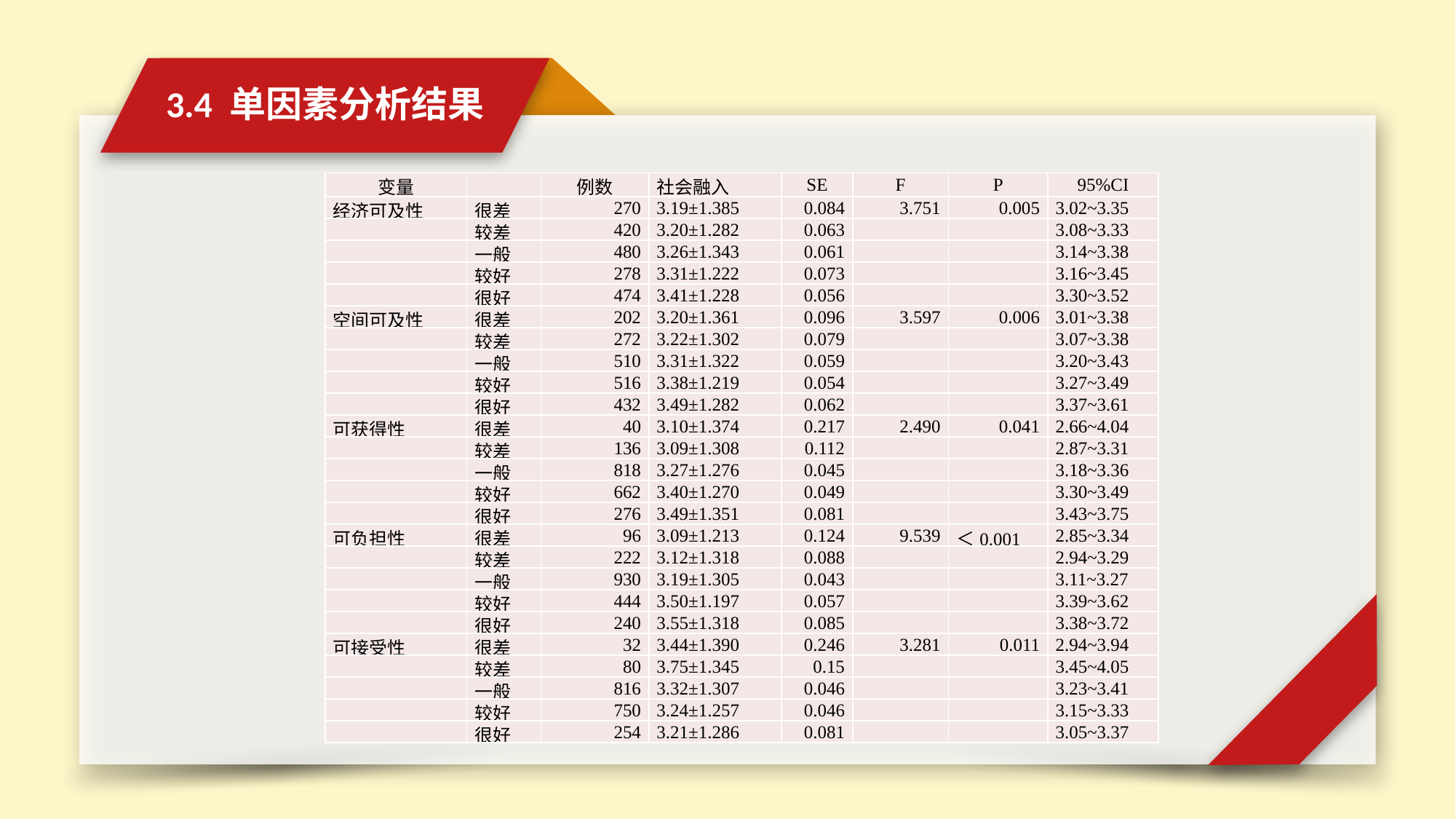

3.4 单因素分析结果

| 变量 |  | 例数 | 社会融入 | SE | F | P | 95%CI |
| --- | --- | --- | --- | --- | --- | --- | --- |
| 经济可及性 | 很差 | 270 | 3.19±1.385 | 0.084 | 3.751 | 0.005 | 3.02~3.35 |
|  | 较差 | 420 | 3.20±1.282 | 0.063 |  |  | 3.08~3.33 |
|  | 一般 | 480 | 3.26±1.343 | 0.061 |  |  | 3.14~3.38 |
|  | 较好 | 278 | 3.31±1.222 | 0.073 |  |  | 3.16~3.45 |
|  | 很好 | 474 | 3.41±1.228 | 0.056 |  |  | 3.30~3.52 |
| 空间可及性 | 很差 | 202 | 3.20±1.361 | 0.096 | 3.597 | 0.006 | 3.01~3.38 |
|  | 较差 | 272 | 3.22±1.302 | 0.079 |  |  | 3.07~3.38 |
|  | 一般 | 510 | 3.31±1.322 | 0.059 |  |  | 3.20~3.43 |
|  | 较好 | 516 | 3.38±1.219 | 0.054 |  |  | 3.27~3.49 |
|  | 很好 | 432 | 3.49±1.282 | 0.062 |  |  | 3.37~3.61 |
| 可获得性 | 很差 | 40 | 3.10±1.374 | 0.217 | 2.490 | 0.041 | 2.66~4.04 |
|  | 较差 | 136 | 3.09±1.308 | 0.112 |  |  | 2.87~3.31 |
|  | 一般 | 818 | 3.27±1.276 | 0.045 |  |  | 3.18~3.36 |
|  | 较好 | 662 | 3.40±1.270 | 0.049 |  |  | 3.30~3.49 |
|  | 很好 | 276 | 3.49±1.351 | 0.081 |  |  | 3.43~3.75 |
| 可负担性 | 很差 | 96 | 3.09±1.213 | 0.124 | 9.539 | ＜0.001 | 2.85~3.34 |
|  | 较差 | 222 | 3.12±1.318 | 0.088 |  |  | 2.94~3.29 |
|  | 一般 | 930 | 3.19±1.305 | 0.043 |  |  | 3.11~3.27 |
|  | 较好 | 444 | 3.50±1.197 | 0.057 |  |  | 3.39~3.62 |
|  | 很好 | 240 | 3.55±1.318 | 0.085 |  |  | 3.38~3.72 |
| 可接受性 | 很差 | 32 | 3.44±1.390 | 0.246 | 3.281 | 0.011 | 2.94~3.94 |
|  | 较差 | 80 | 3.75±1.345 | 0.15 |  |  | 3.45~4.05 |
|  | 一般 | 816 | 3.32±1.307 | 0.046 |  |  | 3.23~3.41 |
|  | 较好 | 750 | 3.24±1.257 | 0.046 |  |  | 3.15~3.33 |
|  | 很好 | 254 | 3.21±1.286 | 0.081 |  |  | 3.05~3.37 |